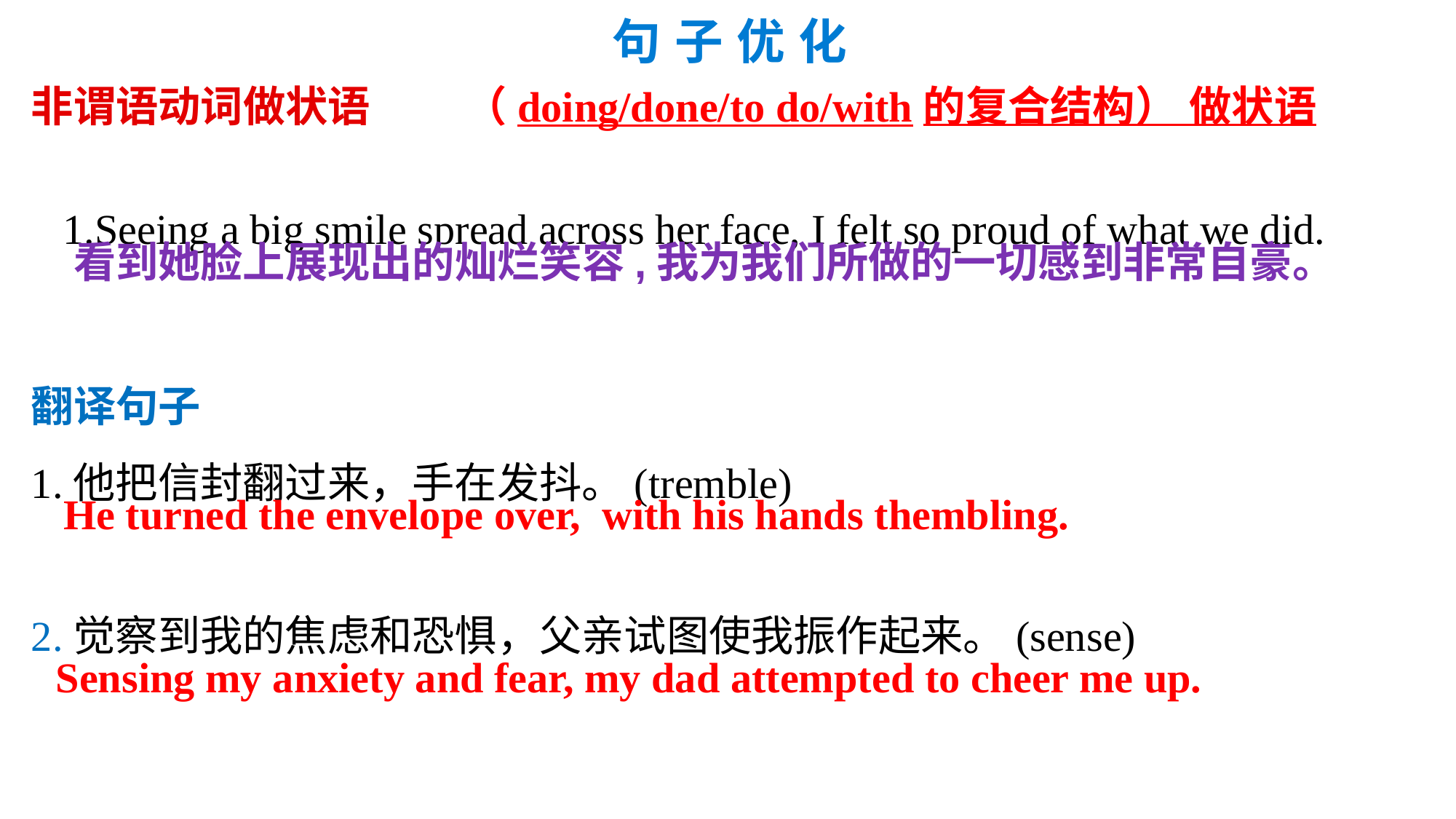

句 子 优 化
非谓语动词做状语        （doing/done/to do/with的复合结构） 做状语
   1.Seeing a big smile spread across her face, I felt so proud of what we did.

翻译句子
1.他把信封翻过来，手在发抖。(tremble)

2.觉察到我的焦虑和恐惧，父亲试图使我振作起来。(sense)

看到她脸上展现出的灿烂笑容,我为我们所做的一切感到非常自豪。
He turned the envelope over,  with his hands thembling.
Sensing my anxiety and fear, my dad attempted to cheer me up.